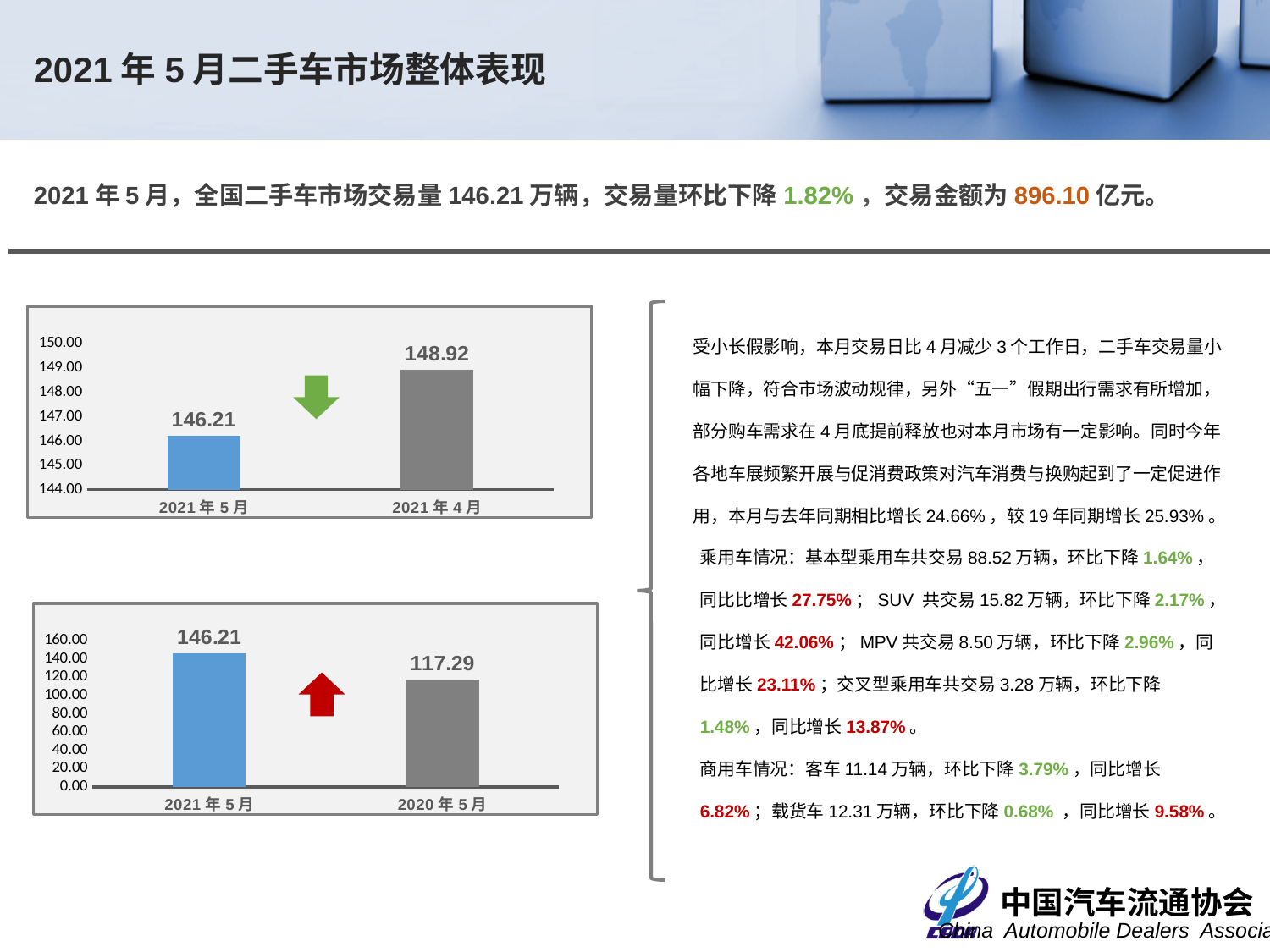

2021年5月二手车市场整体表现
2021年5月，全国二手车市场交易量146.21万辆，交易量环比下降1.82%，交易金额为896.10亿元。

### Chart

| Category |  |
|---|---|
| 44317 | 146.211 |
| 44287 | 148.9249 |
受小长假影响，本月交易日比4月减少3个工作日，二手车交易量小幅下降，符合市场波动规律，另外“五一”假期出行需求有所增加，部分购车需求在4月底提前释放也对本月市场有一定影响。同时今年各地车展频繁开展与促消费政策对汽车消费与换购起到了一定促进作用，本月与去年同期相比增长24.66%，较19年同期增长25.93%。
乘用车情况：基本型乘用车共交易88.52万辆，环比下降1.64%，同比比增长27.75%；SUV 共交易15.82万辆，环比下降2.17%，同比增长42.06%；MPV共交易8.50万辆，环比下降2.96%，同比增长23.11%；交叉型乘用车共交易3.28万辆，环比下降1.48%，同比增长13.87%。
商用车情况：客车11.14万辆，环比下降3.79%，同比增长6.82%；载货车12.31万辆，环比下降0.68% ，同比增长9.58%。

### Chart

| Category |  |
|---|---|
| 44317 | 146.211 |
| 43952 | 117.2856 |
 7.18%
1.19%